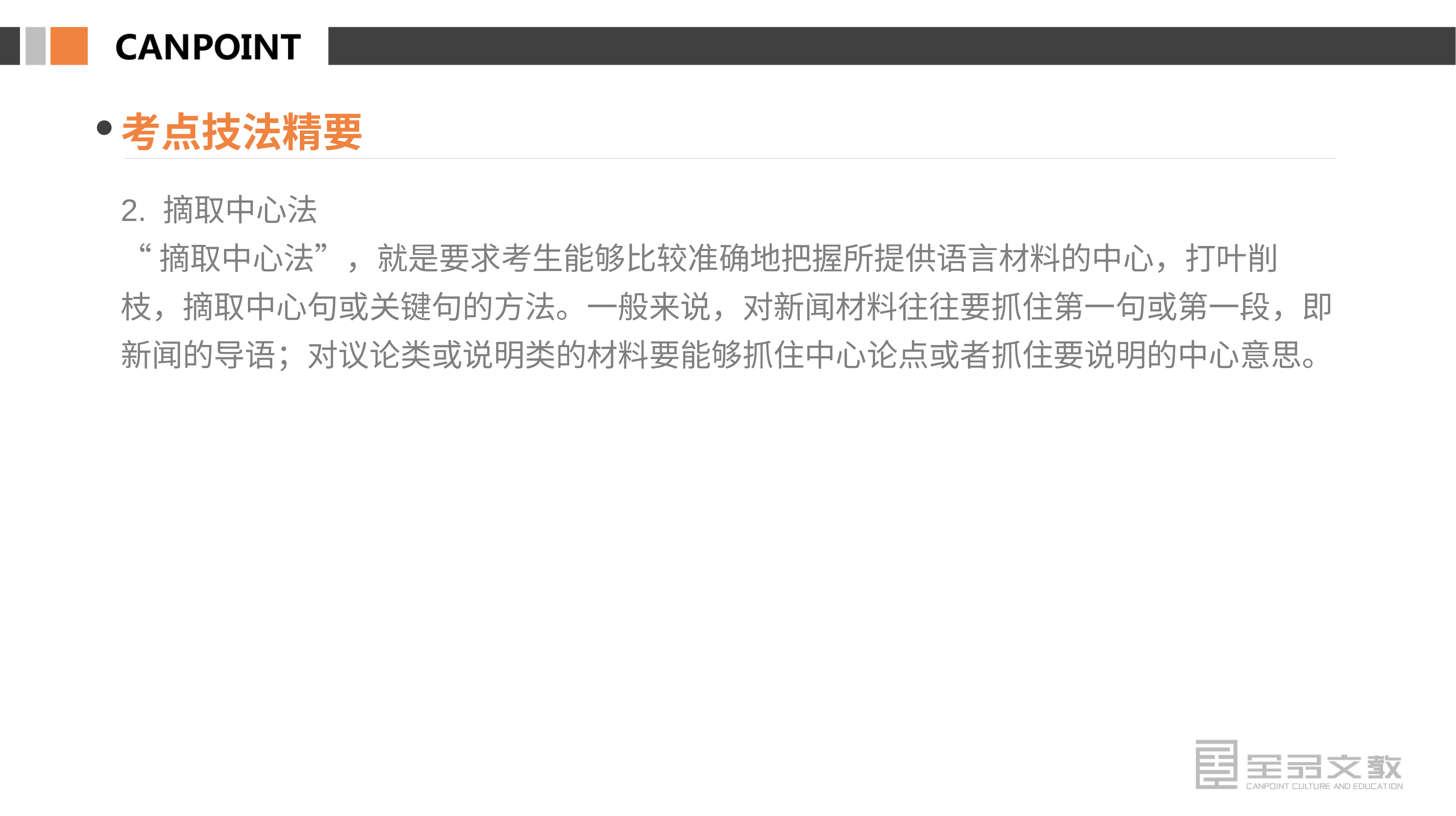

考点技法精要

2. 摘取中心法
“摘取中心法”，就是要求考生能够比较准确地把握所提供语言材料的中心，打叶削枝，摘取中心句或关键句的方法。一般来说，对新闻材料往往要抓住第一句或第一段，即新闻的导语；对议论类或说明类的材料要能够抓住中心论点或者抓住要说明的中心意思。